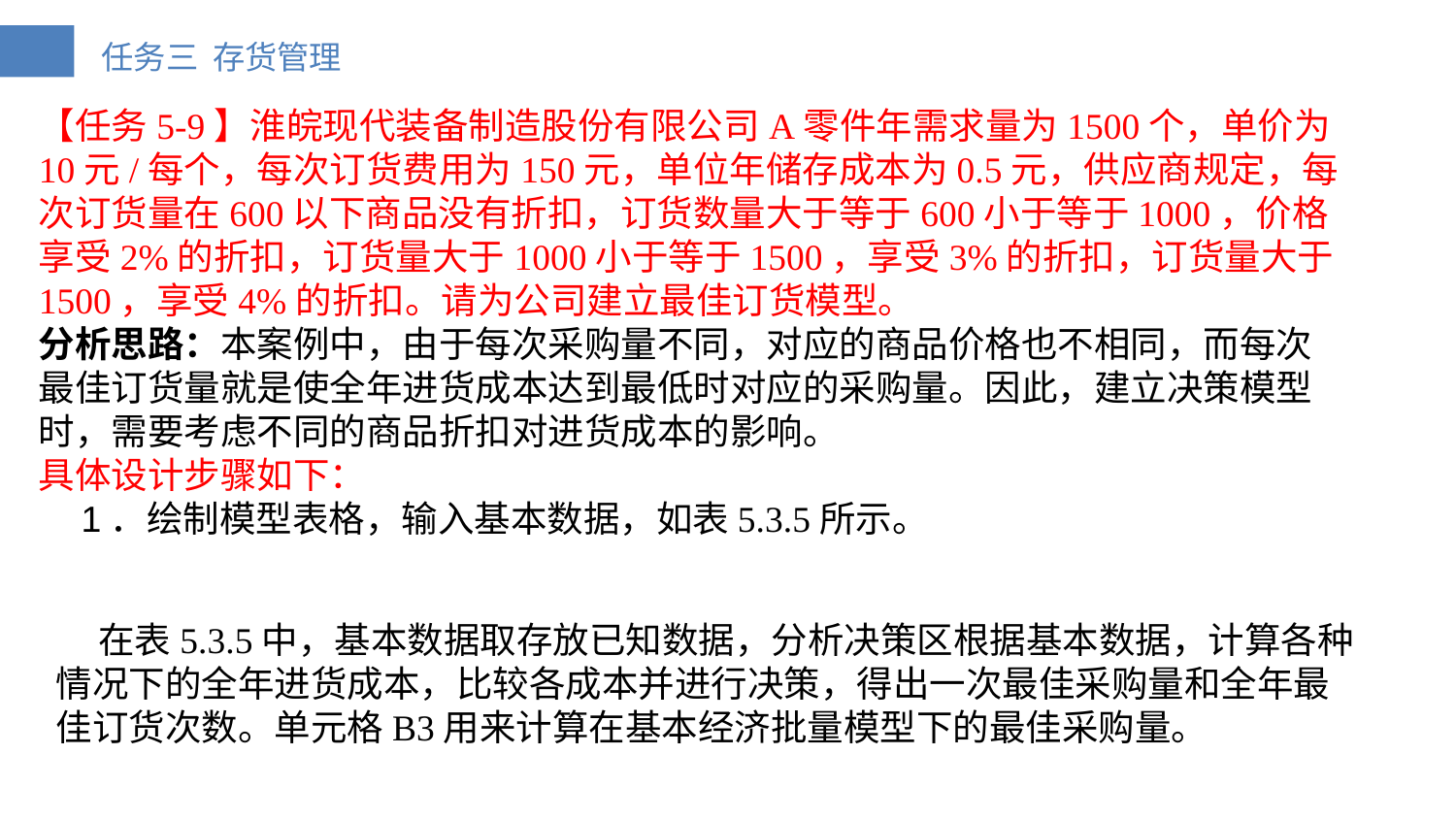

【任务5-9】淮皖现代装备制造股份有限公司A零件年需求量为1500个，单价为10元/每个，每次订货费用为150元，单位年储存成本为0.5元，供应商规定，每次订货量在600以下商品没有折扣，订货数量大于等于600小于等于1000，价格享受2%的折扣，订货量大于1000小于等于1500，享受3%的折扣，订货量大于1500，享受4%的折扣。请为公司建立最佳订货模型。
分析思路：本案例中，由于每次采购量不同，对应的商品价格也不相同，而每次最佳订货量就是使全年进货成本达到最低时对应的采购量。因此，建立决策模型时，需要考虑不同的商品折扣对进货成本的影响。
具体设计步骤如下：
1．绘制模型表格，输入基本数据，如表5.3.5所示。
在表5.3.5中，基本数据取存放已知数据，分析决策区根据基本数据，计算各种情况下的全年进货成本，比较各成本并进行决策，得出一次最佳采购量和全年最佳订货次数。单元格B3用来计算在基本经济批量模型下的最佳采购量。